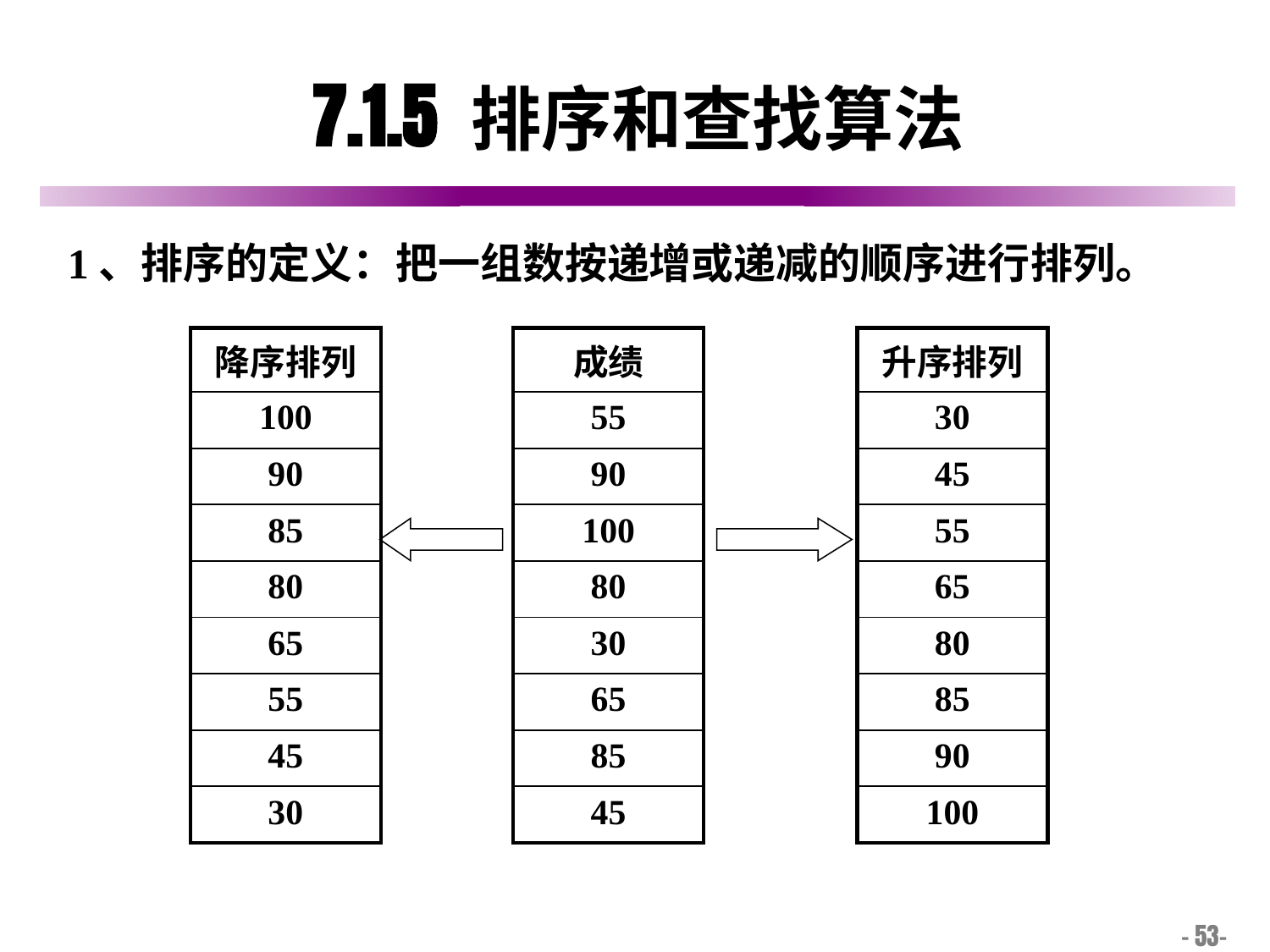

# 7.1.5 排序和查找算法
1、排序的定义：把一组数按递增或递减的顺序进行排列。
| 降序排列 |
| --- |
| 100 |
| 90 |
| 85 |
| 80 |
| 65 |
| 55 |
| 45 |
| 30 |
| 成绩 |
| --- |
| 55 |
| 90 |
| 100 |
| 80 |
| 30 |
| 65 |
| 85 |
| 45 |
| 升序排列 |
| --- |
| 30 |
| 45 |
| 55 |
| 65 |
| 80 |
| 85 |
| 90 |
| 100 |

 - 53-